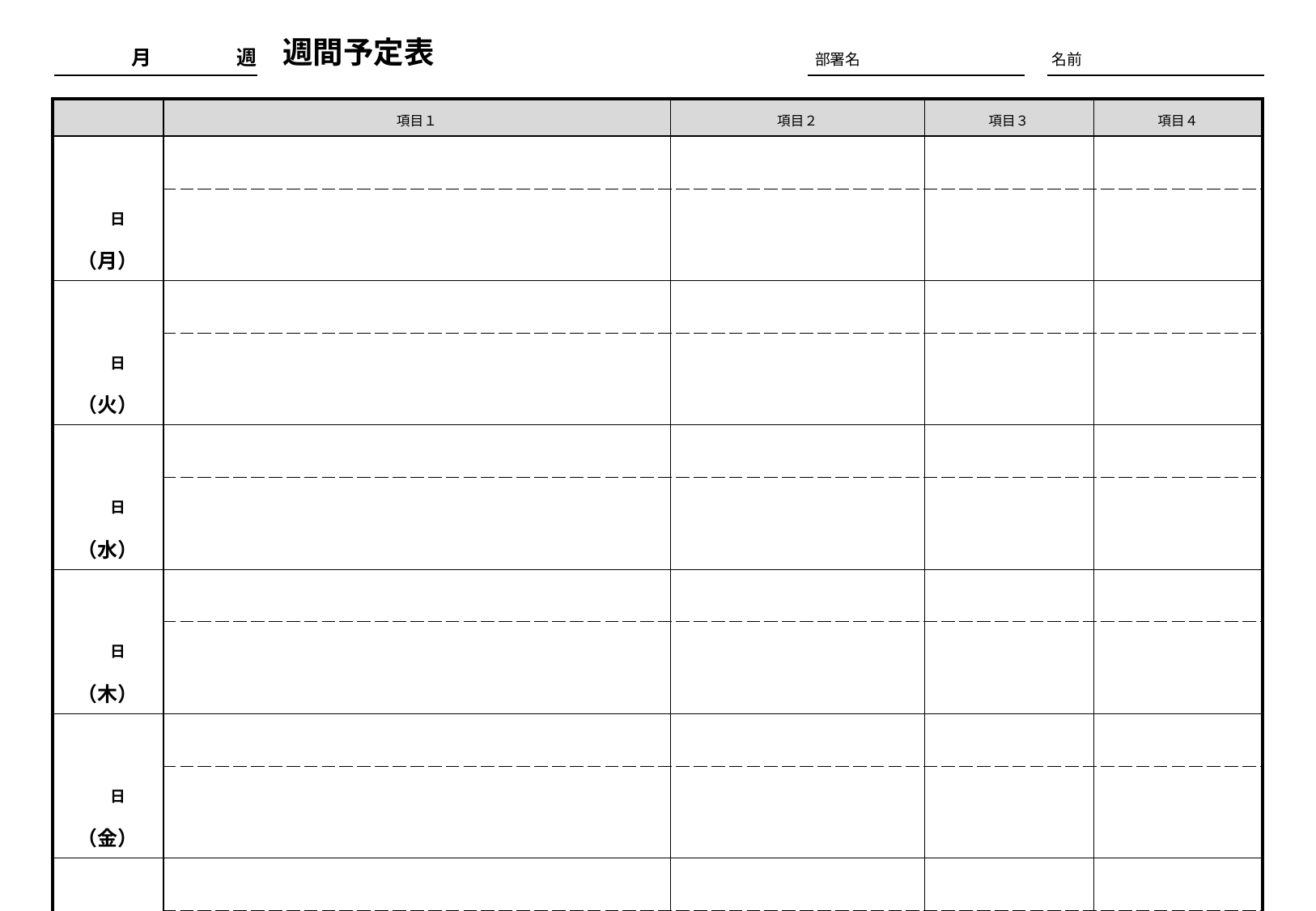

週間予定表
月　　　　 週
部署名
名前
|  | 項目１ | 項目２ | 項目３ | 項目４ |
| --- | --- | --- | --- | --- |
| 日 （月） |  |  |  |  |
|  |  |  |  |  |
| 日 （火） |  |  |  |  |
|  |  |  |  |  |
| 日 （水） |  |  |  |  |
|  |  |  |  |  |
| 日 （木） |  |  |  |  |
|  |  |  |  |  |
| 日 （金） |  |  |  |  |
|  |  |  |  |  |
| 日 （土） |  |  |  |  |
|  |  |  |  |  |
| 日 （日） |  |  |  |  |
|  |  |  |  |  |